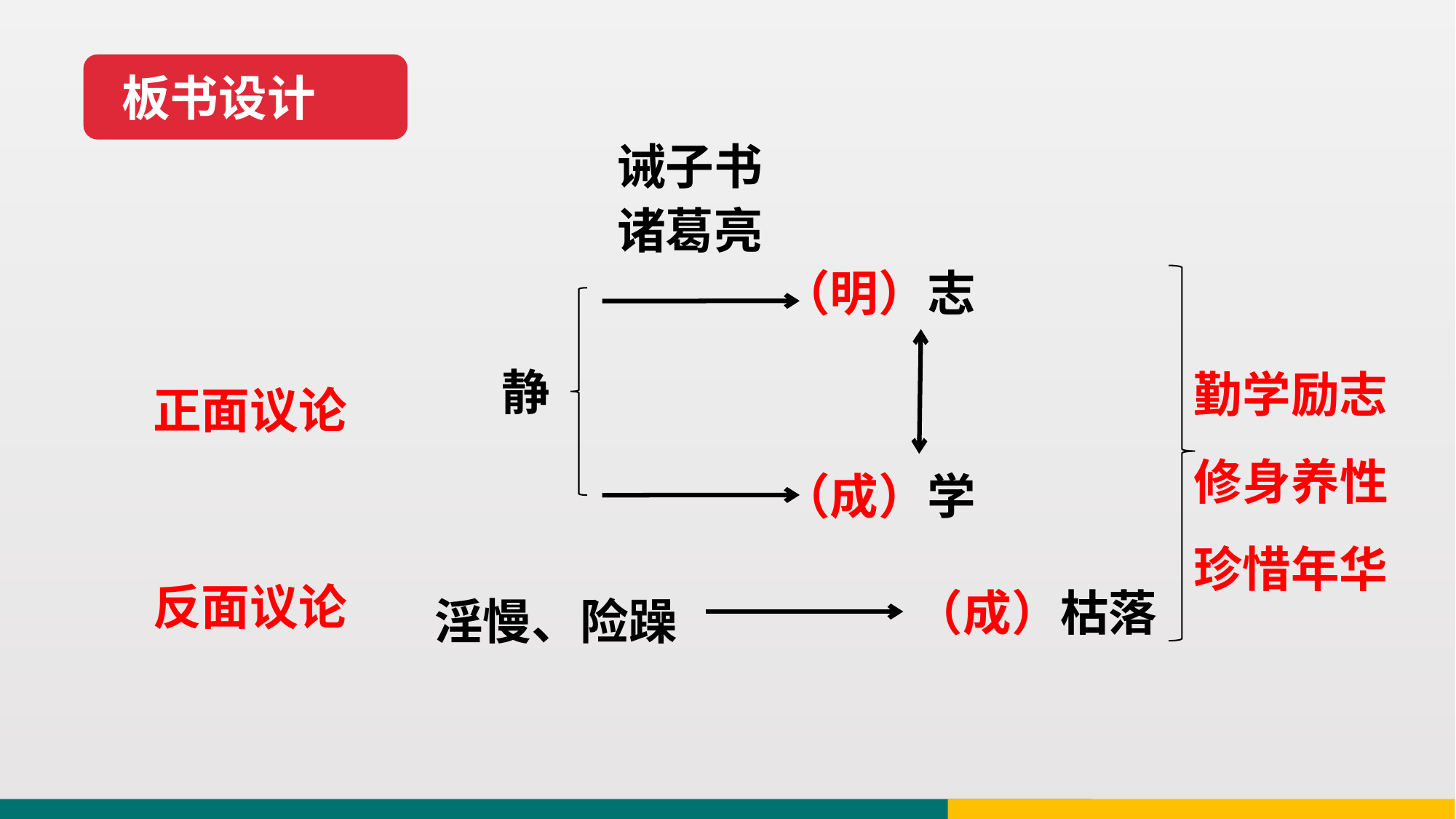

板书设计
诫子书
诸葛亮
（明）志

静
勤学励志
修身养性
珍惜年华
正面议论
（成）学
淫慢、险躁
反面议论
（成）枯落